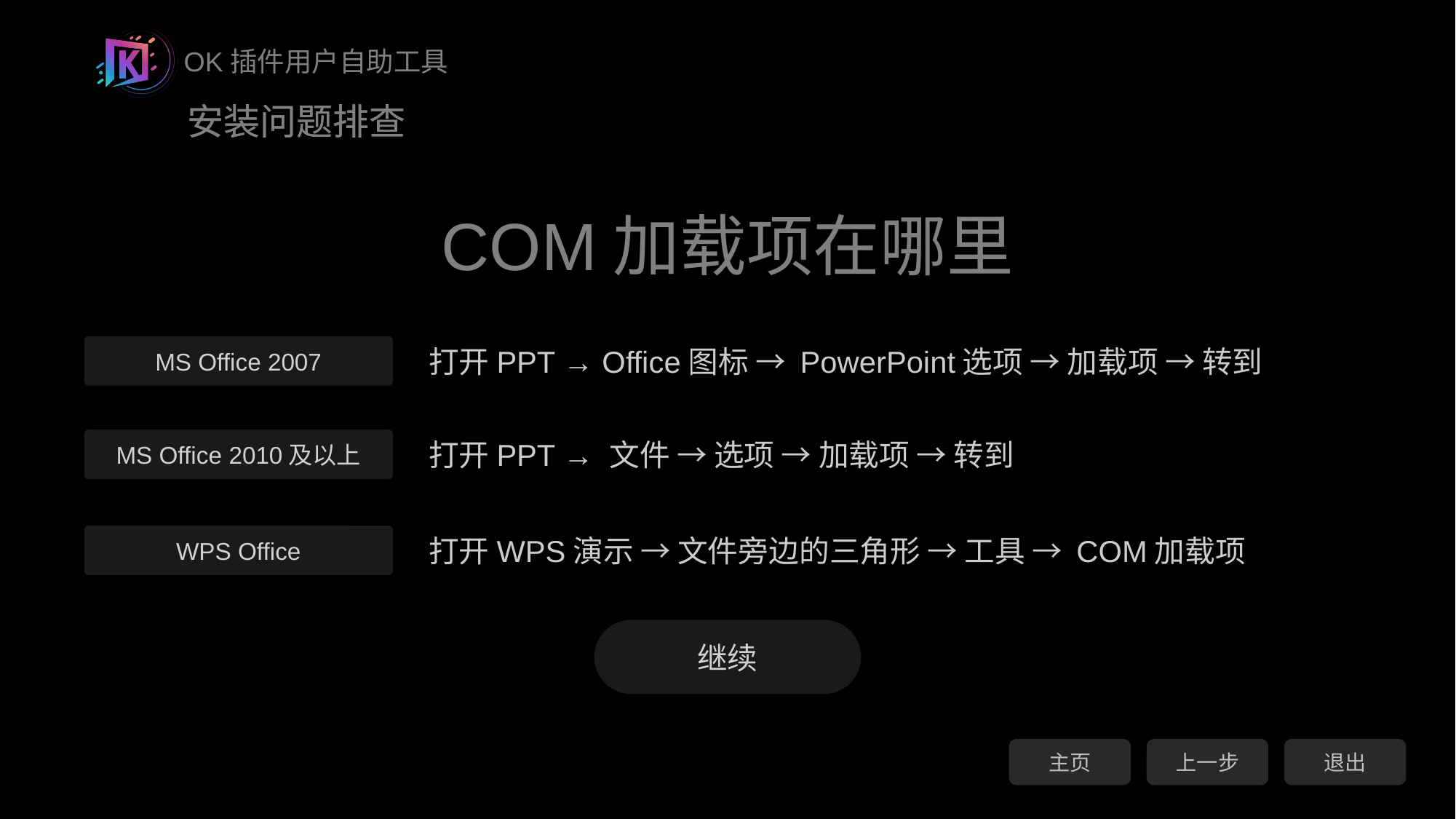

安装问题排查
COM加载项在哪里
MS Office 2007
打开PPT → Office图标 → PowerPoint选项 → 加载项 → 转到
MS Office 2010及以上
打开PPT → 文件 → 选项 → 加载项 → 转到
WPS Office
打开WPS演示 → 文件旁边的三角形 → 工具 → COM加载项
继续